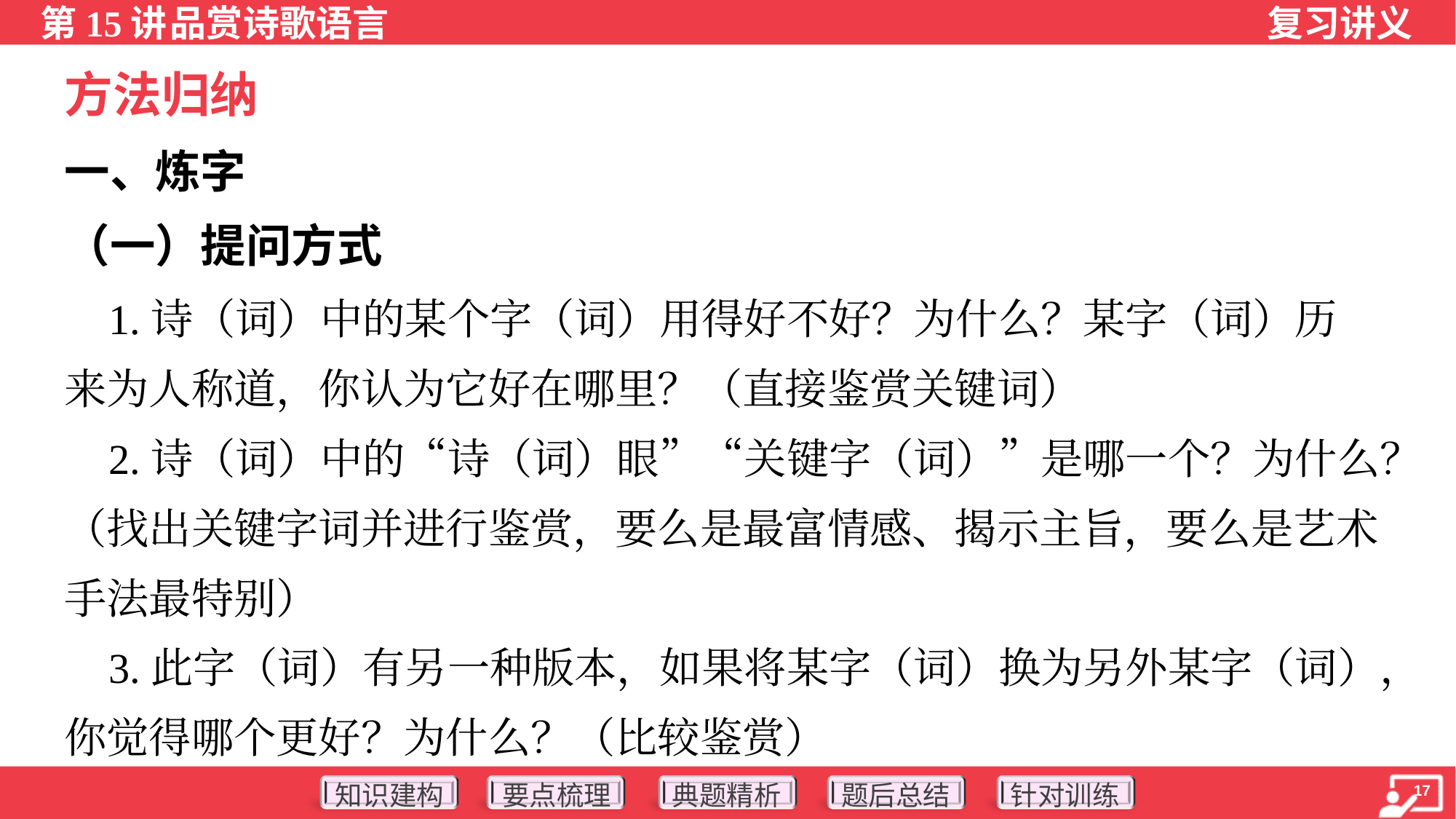

方法归纳
一、炼字
（一）提问方式
    1.诗（词）中的某个字（词）用得好不好？为什么？某字（词）历
来为人称道，你认为它好在哪里？（直接鉴赏关键词）
    2.诗（词）中的“诗（词）眼”“关键字（词）”是哪一个？为什么？
（找出关键字词并进行鉴赏，要么是最富情感、揭示主旨，要么是艺术
手法最特别）
    3.此字（词）有另一种版本，如果将某字（词）换为另外某字（词），
你觉得哪个更好？为什么？（比较鉴赏）